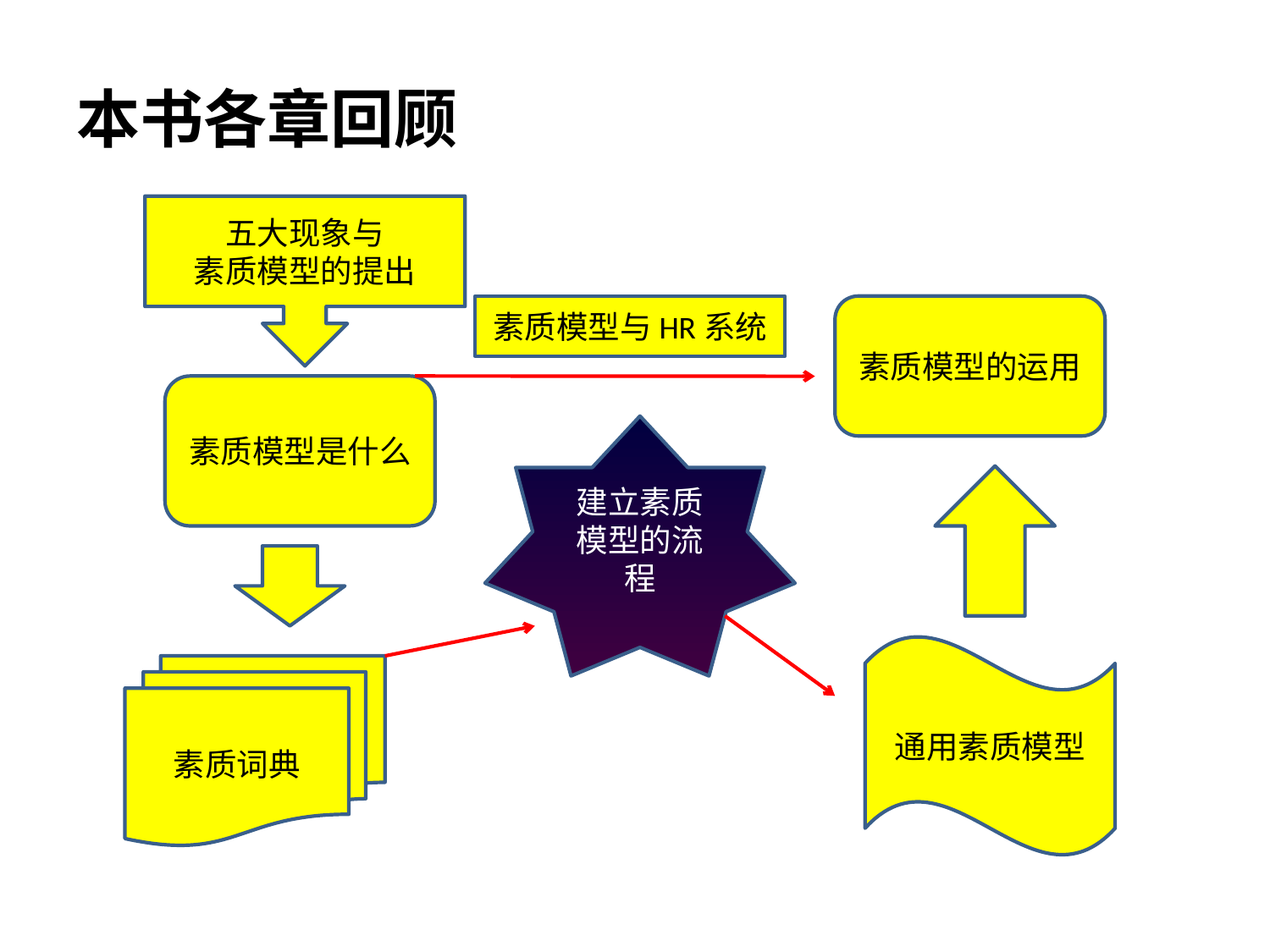

# 本书各章回顾
五大现象与
素质模型的提出

素质模型与HR系统
素质模型的运用
素质模型是什么
建立素质模型的流程

通用素质模型
素质词典